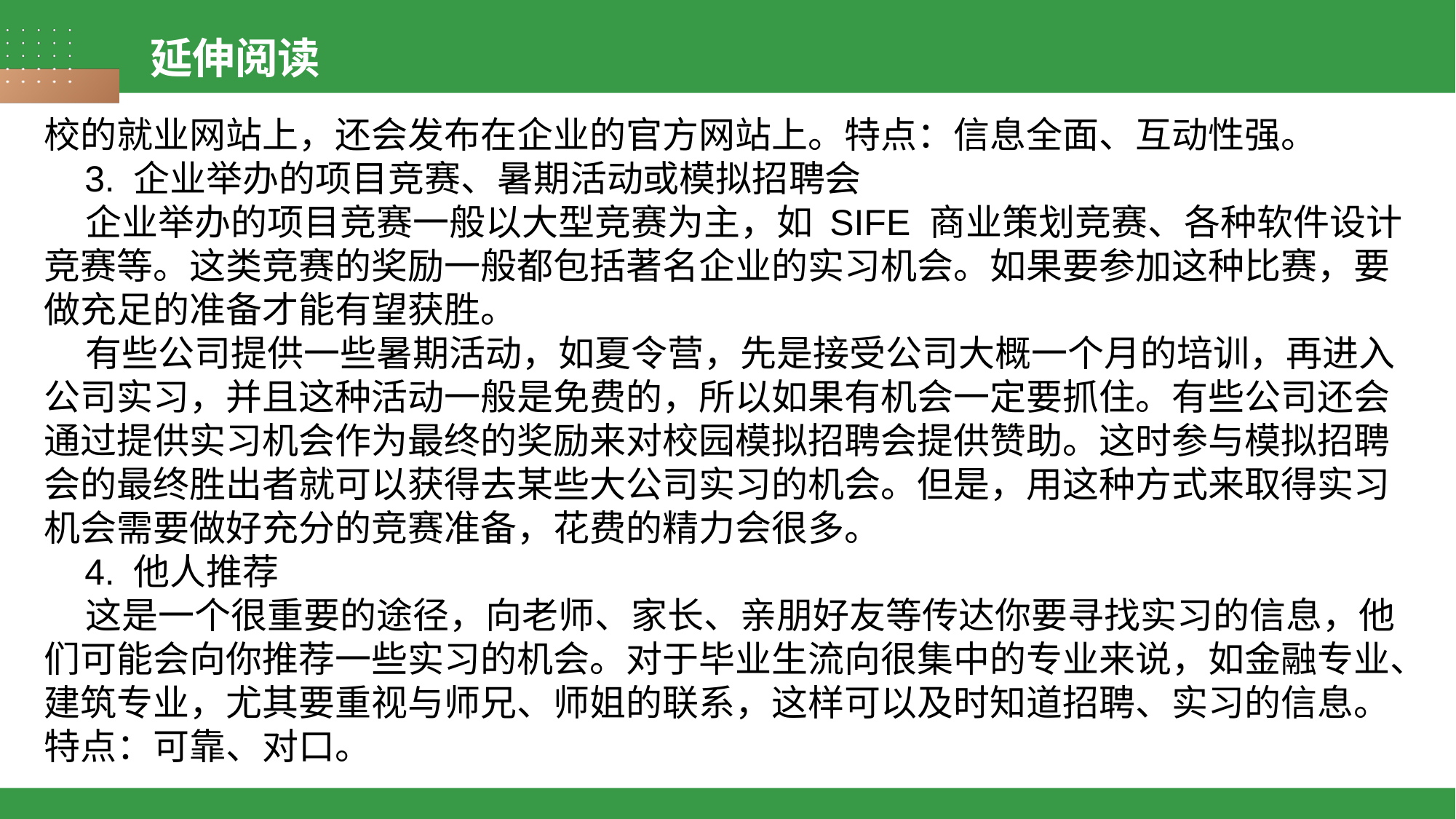

延伸阅读
校的就业网站上，还会发布在企业的官方网站上。特点：信息全面、互动性强。
    3. 企业举办的项目竞赛、暑期活动或模拟招聘会
    企业举办的项目竞赛一般以大型竞赛为主，如 SIFE 商业策划竞赛、各种软件设计竞赛等。这类竞赛的奖励一般都包括著名企业的实习机会。如果要参加这种比赛，要做充足的准备才能有望获胜。
    有些公司提供一些暑期活动，如夏令营，先是接受公司大概一个月的培训，再进入公司实习，并且这种活动一般是免费的，所以如果有机会一定要抓住。有些公司还会通过提供实习机会作为最终的奖励来对校园模拟招聘会提供赞助。这时参与模拟招聘会的最终胜出者就可以获得去某些大公司实习的机会。但是，用这种方式来取得实习机会需要做好充分的竞赛准备，花费的精力会很多。
    4. 他人推荐
    这是一个很重要的途径，向老师、家长、亲朋好友等传达你要寻找实习的信息，他们可能会向你推荐一些实习的机会。对于毕业生流向很集中的专业来说，如金融专业、建筑专业，尤其要重视与师兄、师姐的联系，这样可以及时知道招聘、实习的信息。特点：可靠、对口。